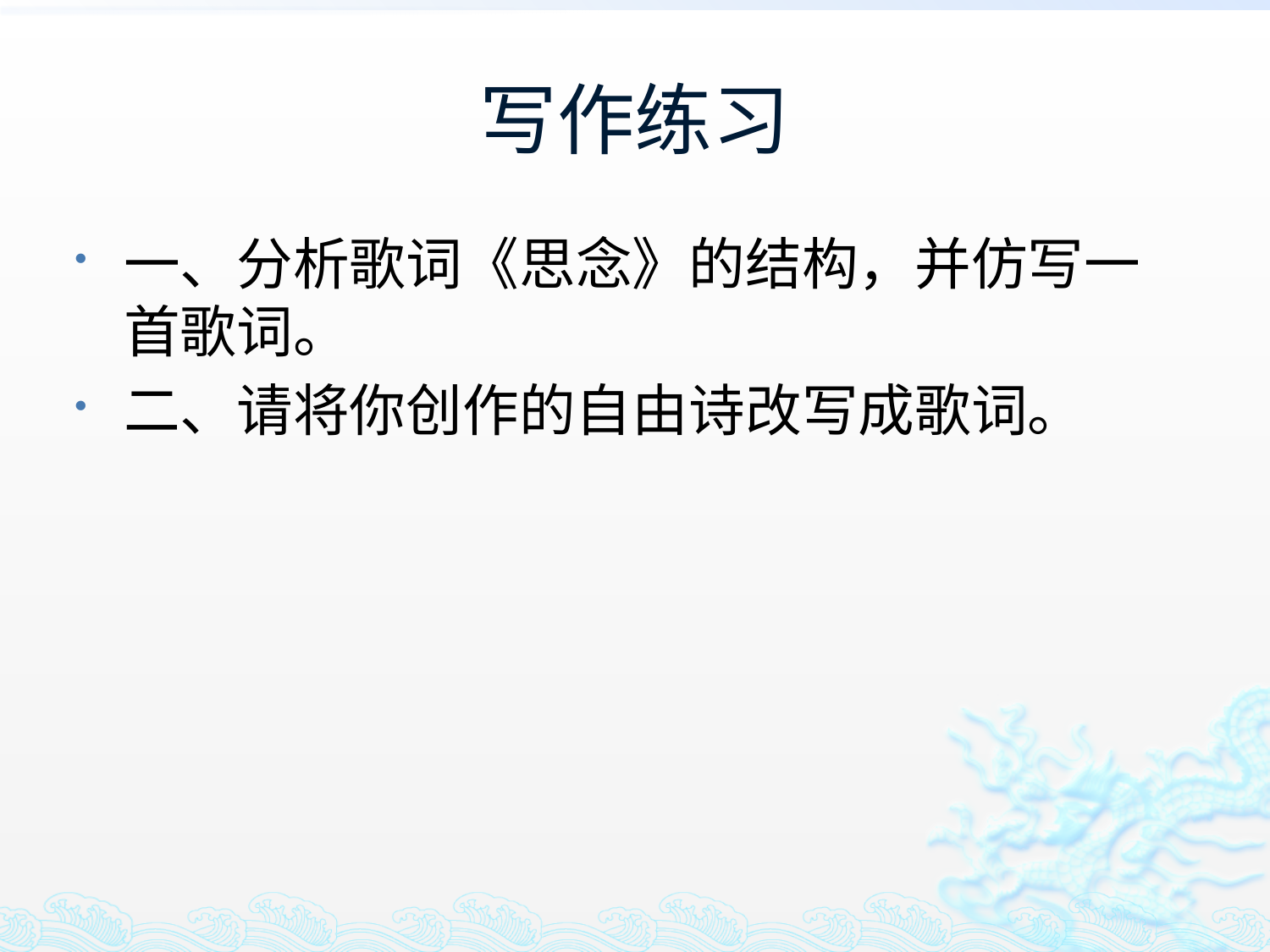

# 写作练习
一、分析歌词《思念》的结构，并仿写一首歌词。
二、请将你创作的自由诗改写成歌词。